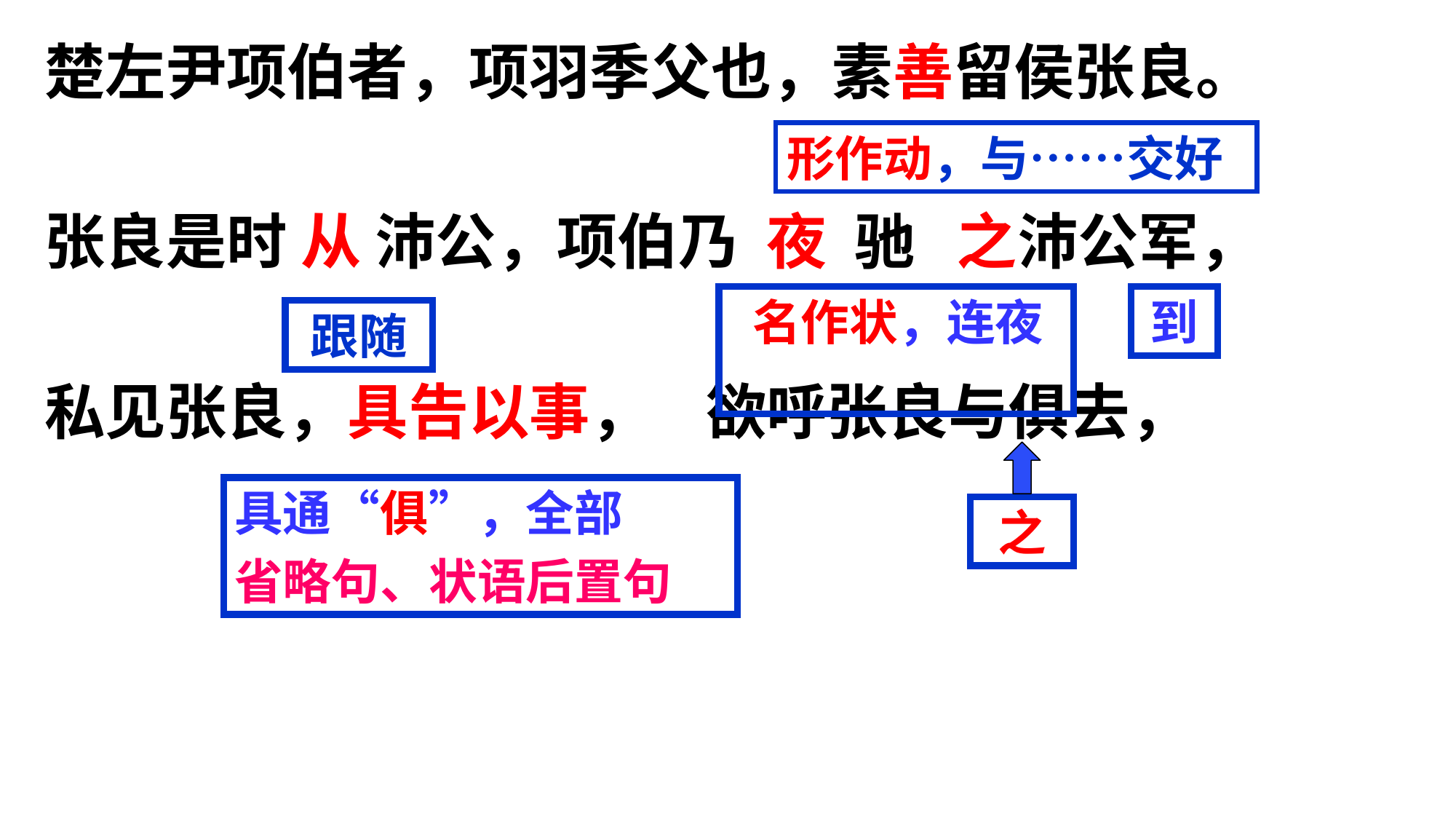

楚左尹项伯者，项羽季父也，素善留侯张良。

张良是时 从 沛公，项伯乃  夜  驰   之沛公军，

私见张良，具告以事，    欲呼张良与俱去，

形作动，与……交好

 名作状，连夜
到
跟随

具通“俱”，全部
省略句、状语后置句
之